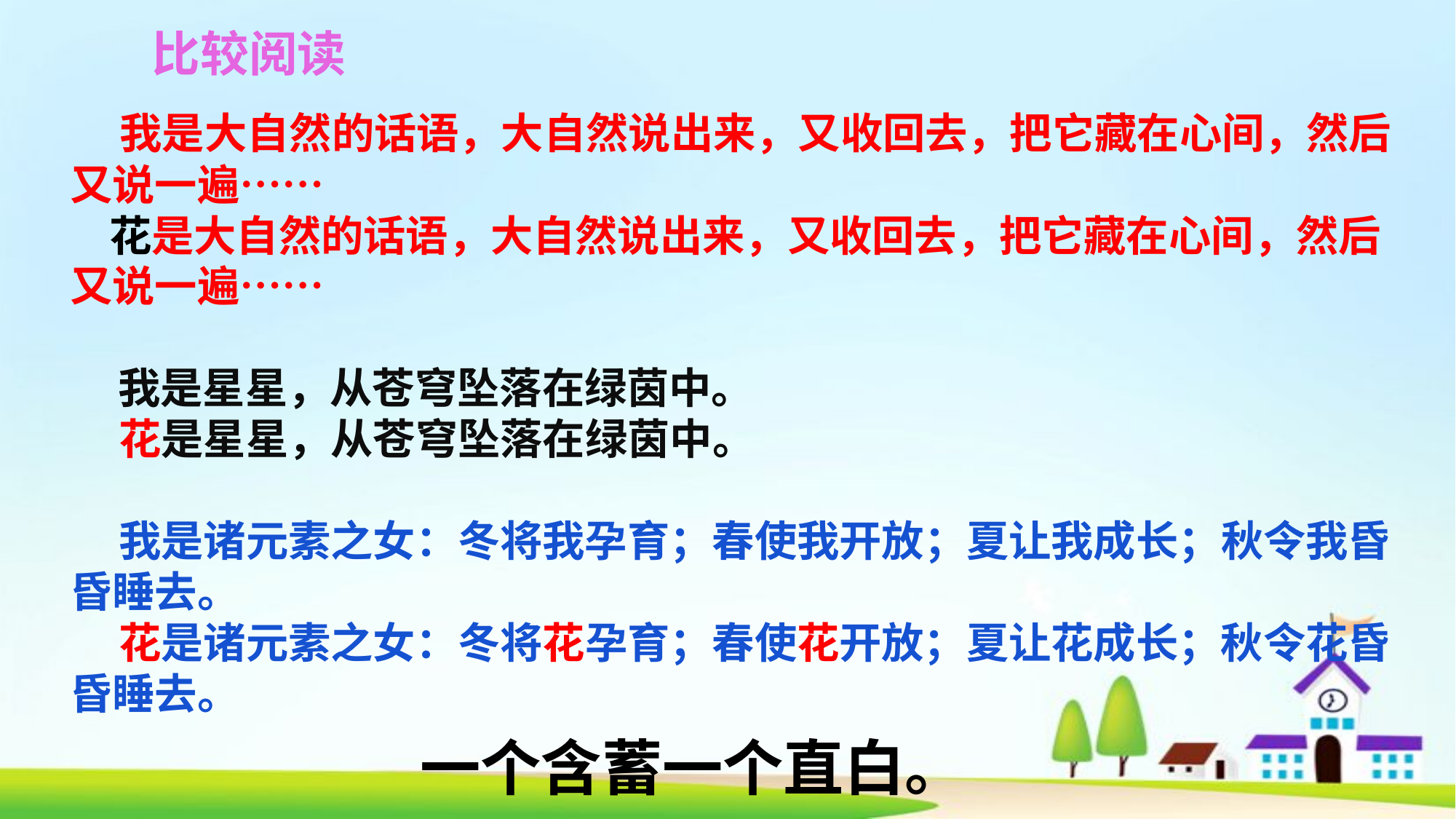

比较阅读
       我是大自然的话语，大自然说出来，又收回去，把它藏在心间，然后又说一遍……
   花是大自然的话语，大自然说出来，又收回去，把它藏在心间，然后又说一遍……

    我是星星，从苍穹坠落在绿茵中。
    花是星星，从苍穹坠落在绿茵中。

    我是诸元素之女：冬将我孕育；春使我开放；夏让我成长；秋令我昏昏睡去。
    花是诸元素之女：冬将花孕育；春使花开放；夏让花成长；秋令花昏昏睡去。

一个含蓄一个直白。